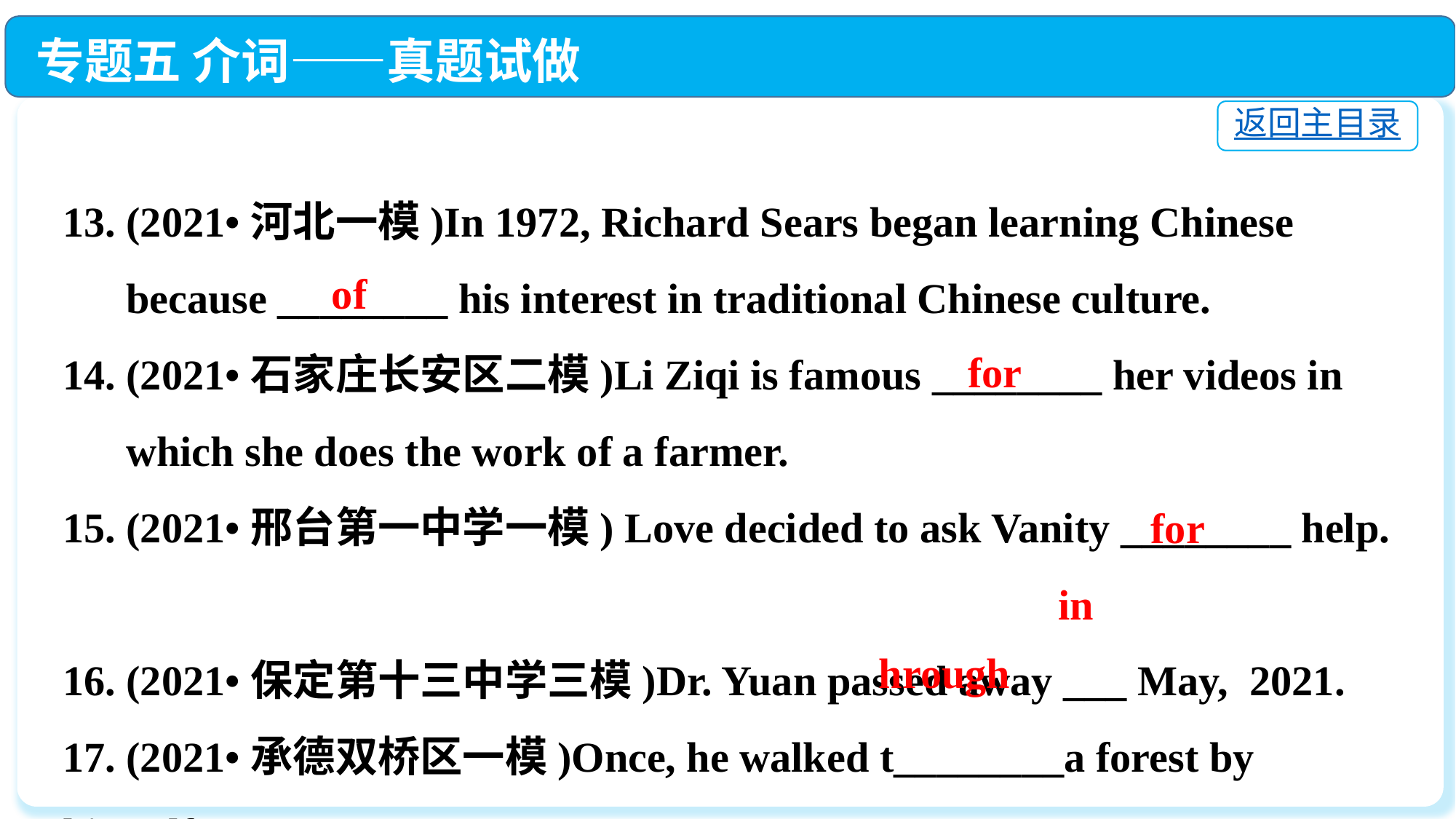

专题五 介词——真题试做

返回主目录
13. (2021•河北一模)In 1972, Richard Sears began learning Chinese
      because ________ his interest in traditional Chinese culture.
14. (2021•石家庄长安区二模)Li Ziqi is famous ________ her videos in
      which she does the work of a farmer.
15. (2021•邢台第一中学一模) Love decided to ask Vanity ________ help.
16. (2021•保定第十三中学三模)Dr. Yuan passed away ___ May,  2021.
17. (2021•承德双桥区一模)Once, he walked t________a forest by himself.
of
 for
 for
in
hrough